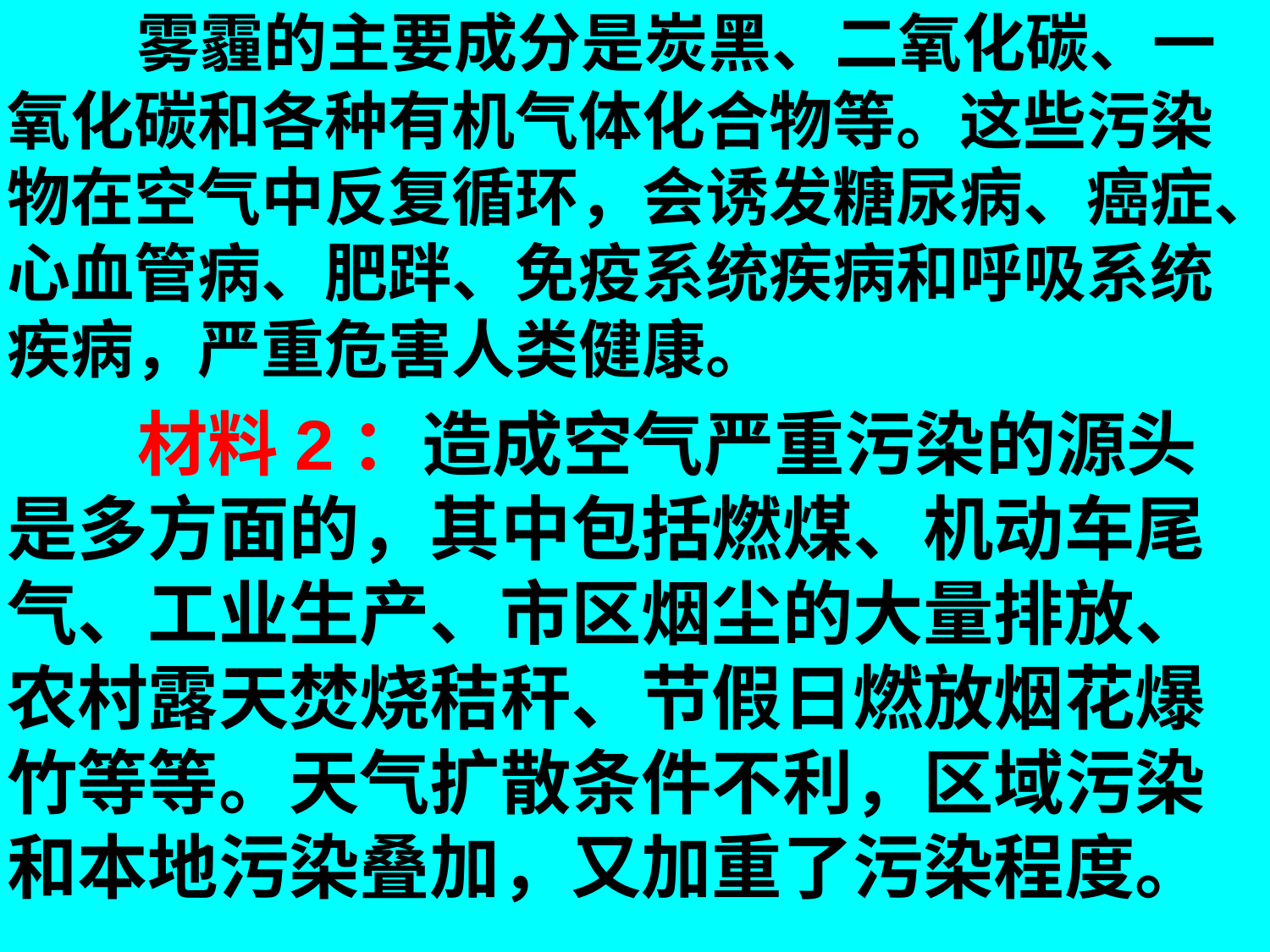

雾霾的主要成分是炭黑、二氧化碳、一氧化碳和各种有机气体化合物等。这些污染物在空气中反复循环，会诱发糖尿病、癌症、心血管病、肥跘、免疫系统疾病和呼吸系统疾病，严重危害人类健康。
        材料2：造成空气严重污染的源头是多方面的，其中包括燃煤、机动车尾气、工业生产、市区烟尘的大量排放、农村露天焚烧秸秆、节假日燃放烟花爆竹等等。天气扩散条件不利，区域污染和本地污染叠加，又加重了污染程度。